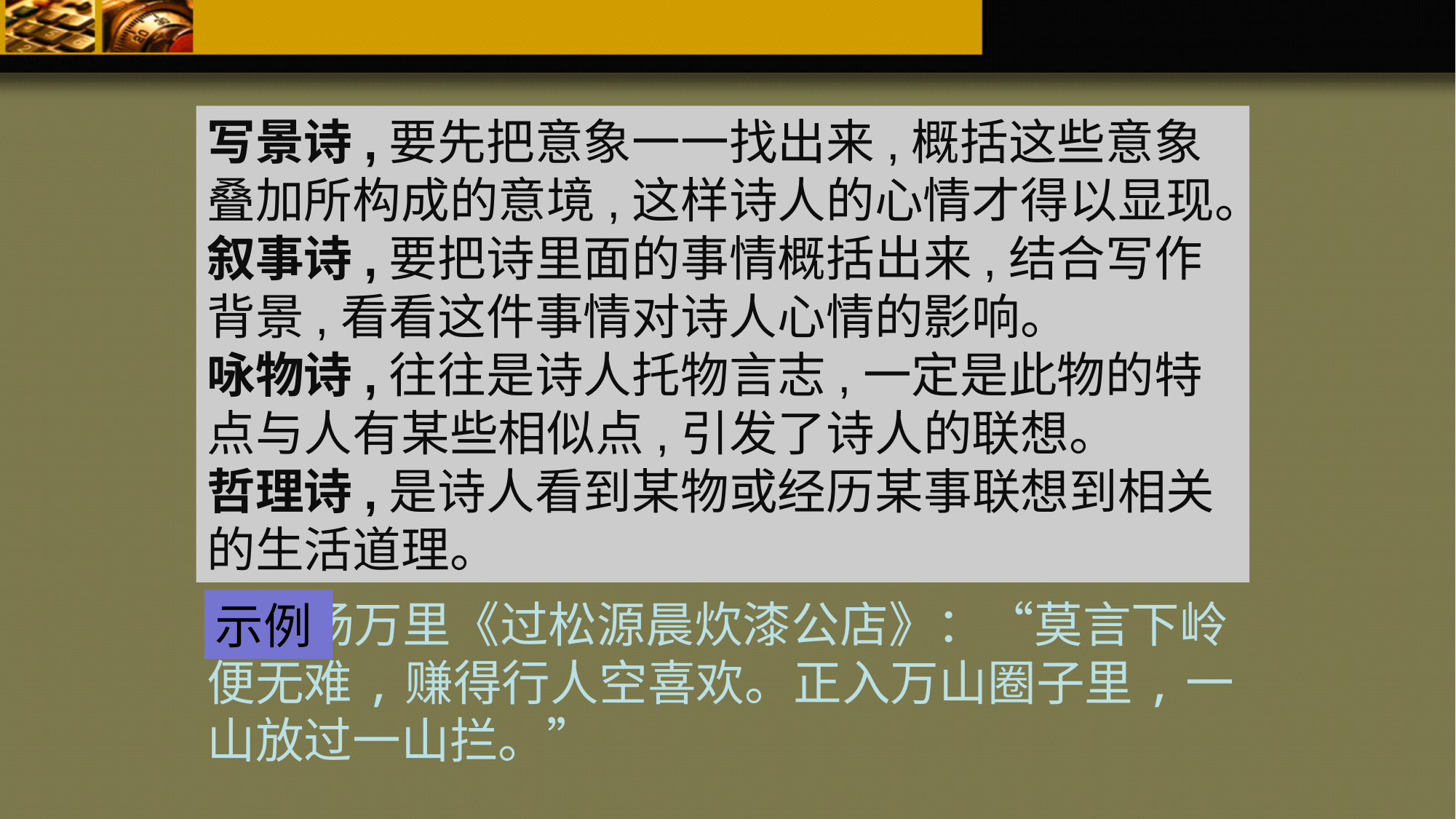

写景诗,要先把意象一一找出来,概括这些意象叠加所构成的意境,这样诗人的心情才得以显现。
叙事诗,要把诗里面的事情概括出来,结合写作背景,看看这件事情对诗人心情的影响。
咏物诗,往往是诗人托物言志,一定是此物的特点与人有某些相似点,引发了诗人的联想。
哲理诗,是诗人看到某物或经历某事联想到相关的生活道理。
        杨万里《过松源晨炊漆公店》：“莫言下岭便无难,赚得行人空喜欢。正入万山圈子里,一山放过一山拦。”
示例